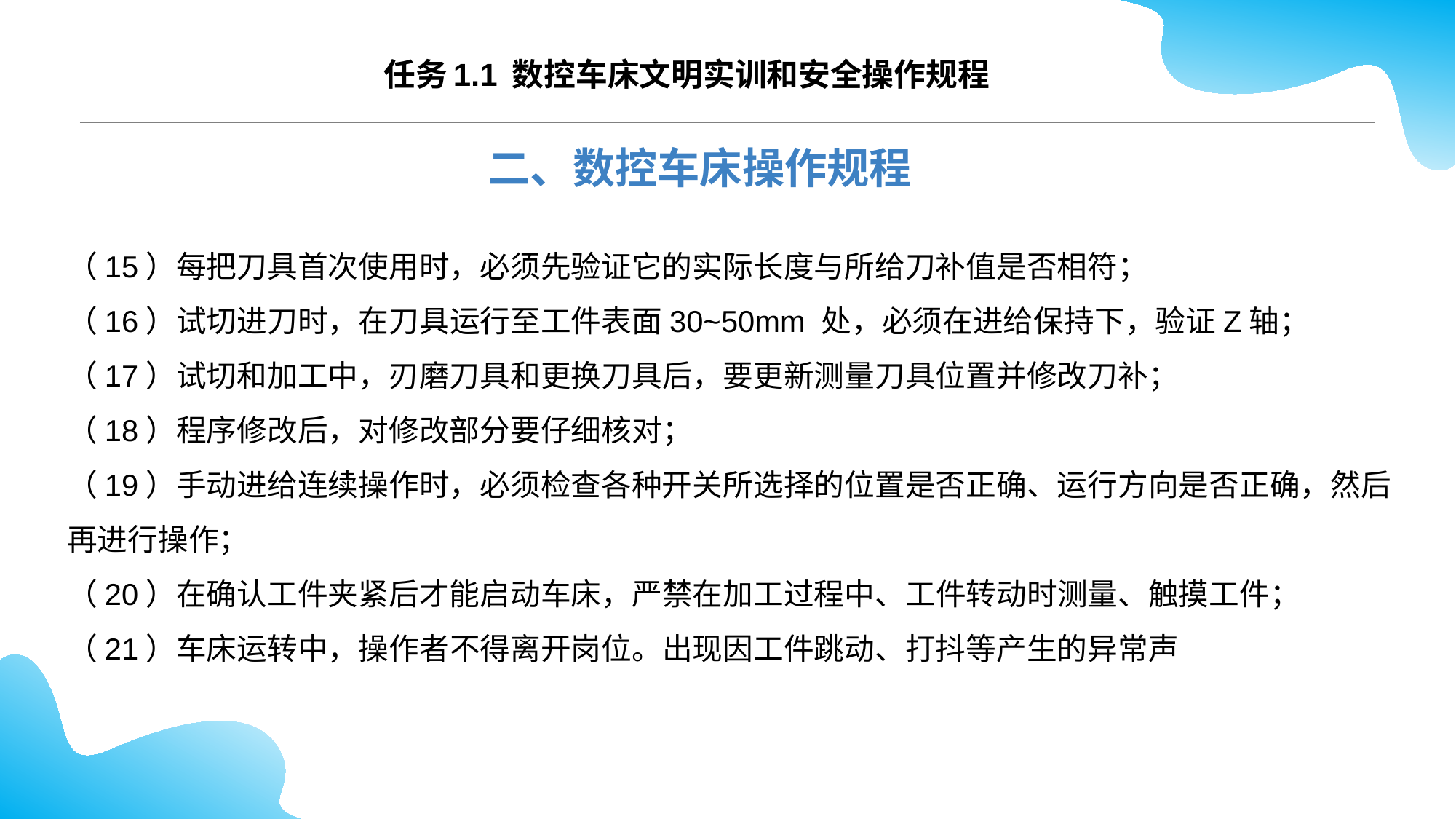

任务1.1 数控车床文明实训和安全操作规程
二、数控车床操作规程
（15）每把刀具首次使用时，必须先验证它的实际长度与所给刀补值是否相符；
（16）试切进刀时，在刀具运行至工件表面30~50mm 处，必须在进给保持下，验证Z轴；
（17）试切和加工中，刃磨刀具和更换刀具后，要更新测量刀具位置并修改刀补；
（18）程序修改后，对修改部分要仔细核对；
（19）手动进给连续操作时，必须检查各种开关所选择的位置是否正确、运行方向是否正确，然后再进行操作；
（20）在确认工件夹紧后才能启动车床，严禁在加工过程中、工件转动时测量、触摸工件；
（21）车床运转中，操作者不得离开岗位。出现因工件跳动、打抖等产生的异常声